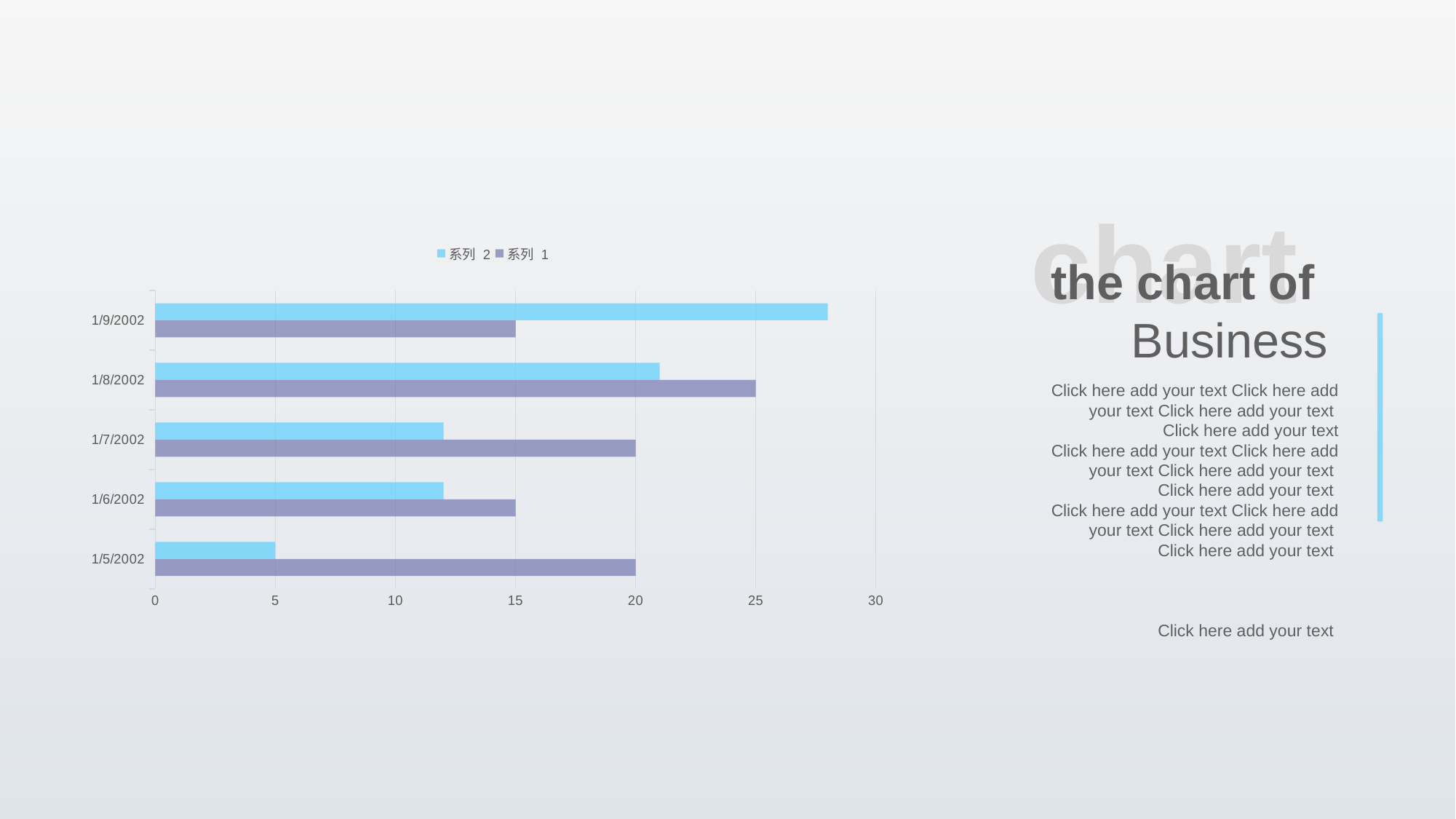

chart

### Chart

| Category | 系列 1 | 系列 2 |
|---|---|---|
| 37261 | 20.0 | 5.0 |
| 37262 | 15.0 | 12.0 |
| 37263 | 20.0 | 12.0 |
| 37264 | 25.0 | 21.0 |
| 37265 | 15.0 | 28.0 |
the chart of
Business

Click here add your text Click here add
your text Click here add your text
Click here add your text
Click here add your text Click here add
your text Click here add your text
Click here add your text
Click here add your text Click here add
your text Click here add your text
Click here add your text

Click here add your text